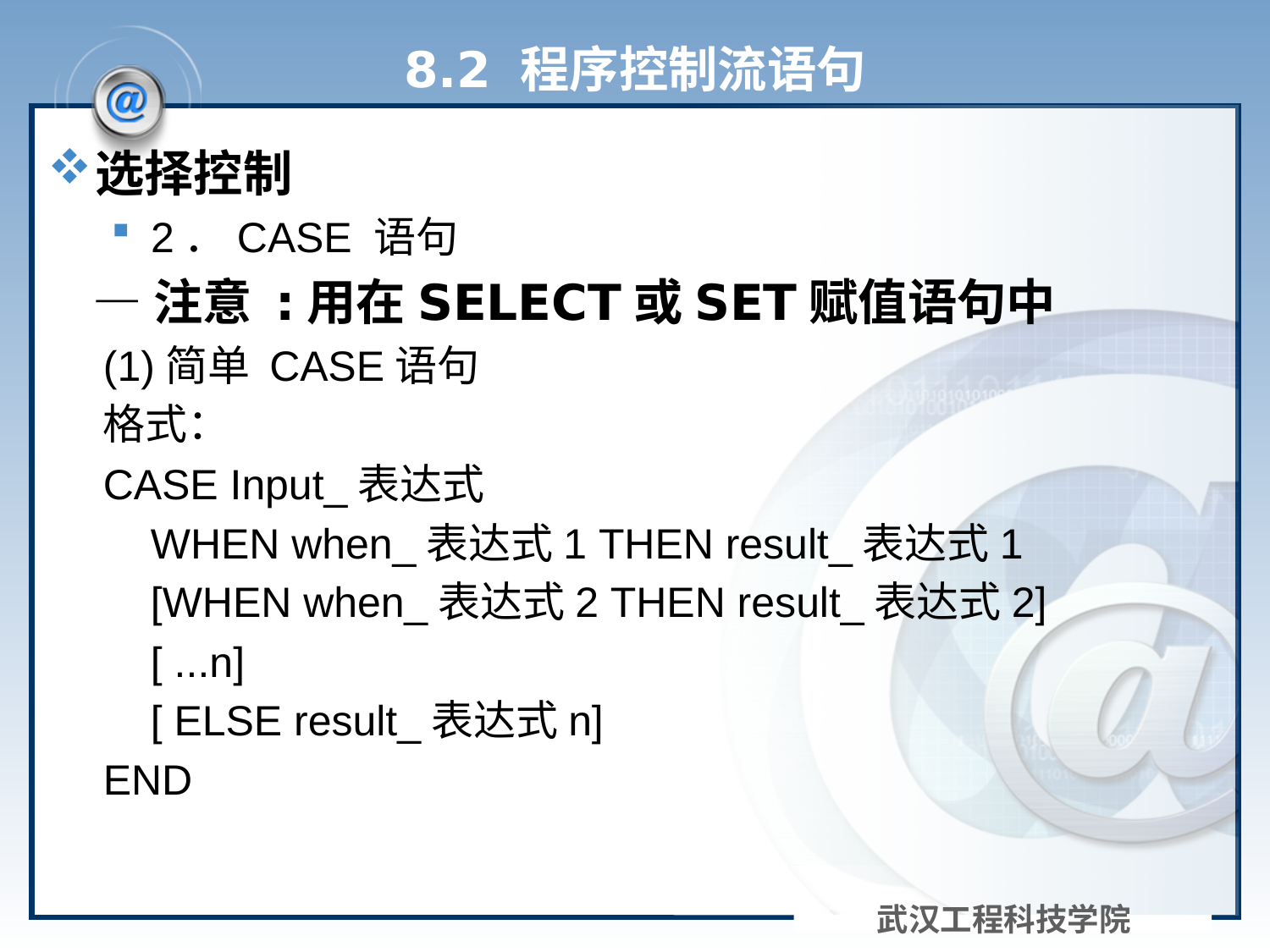

# 8.2 程序控制流语句
选择控制
2．CASE 语句
    —注意 :用在SELECT或SET赋值语句中
(1)简单 CASE语句
格式：
CASE Input_表达式
    WHEN when_表达式1 THEN result_表达式1
    [WHEN when_表达式2 THEN result_表达式2]
    [ ...n]
    [ ELSE result_表达式n]
END

武汉工程科技学院